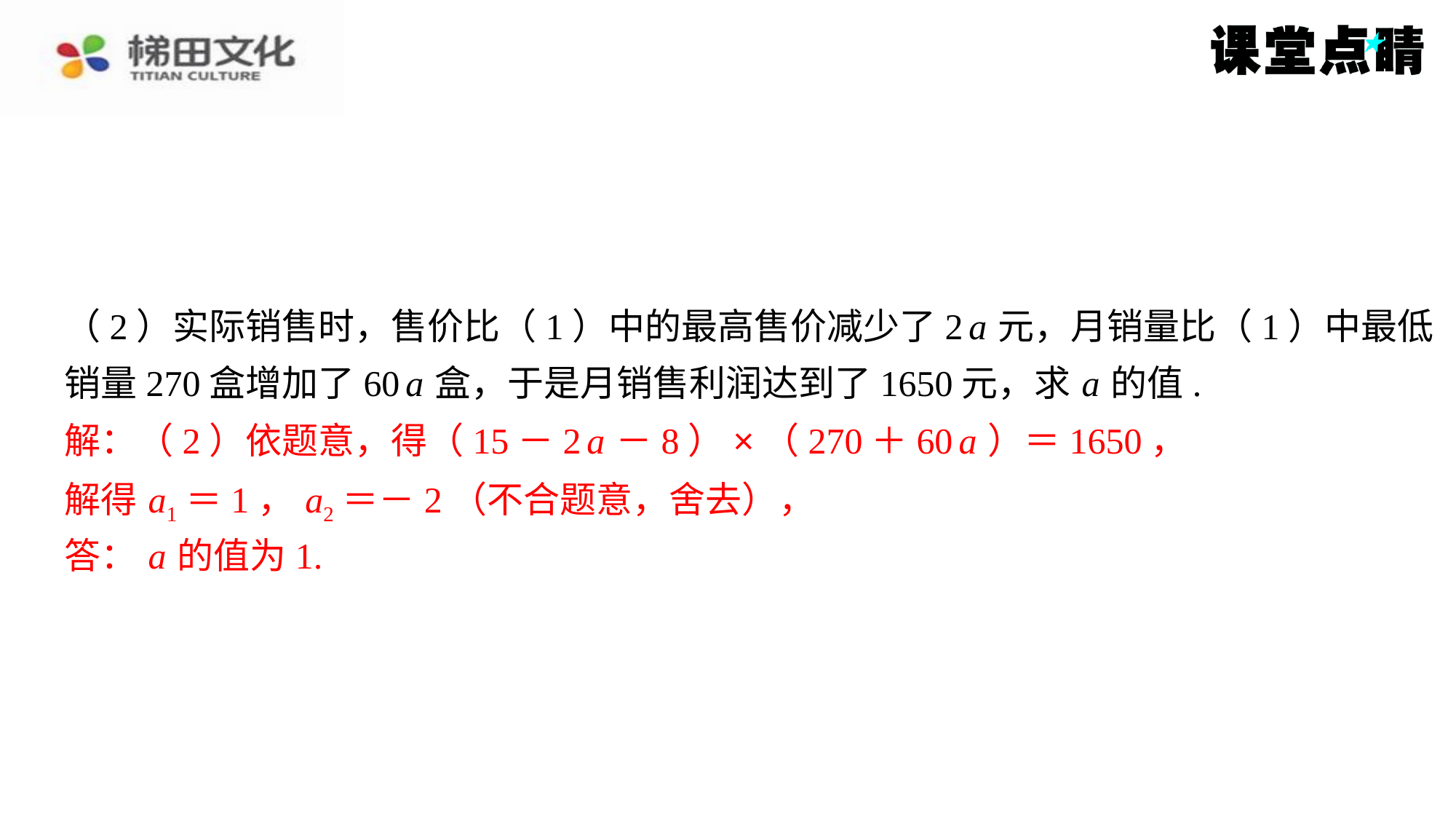

（2）实际销售时，售价比（1）中的最高售价减少了2 a 元，月销量比（1）中最低
销量270盒增加了60 a 盒，于是月销售利润达到了1650元，求 a 的值.
解：（2）依题意，得（15－2 a －8）×（270＋60 a ）＝1650，
解：（2）依题意，得（15－2 a －8）×（270＋60 a ）＝1650，
解得 a1＝1， a2＝－2（不合题意，舍去），
解得 a1＝1， a2＝－2（不合题意，舍去），
答： a 的值为1.
答： a 的值为1.